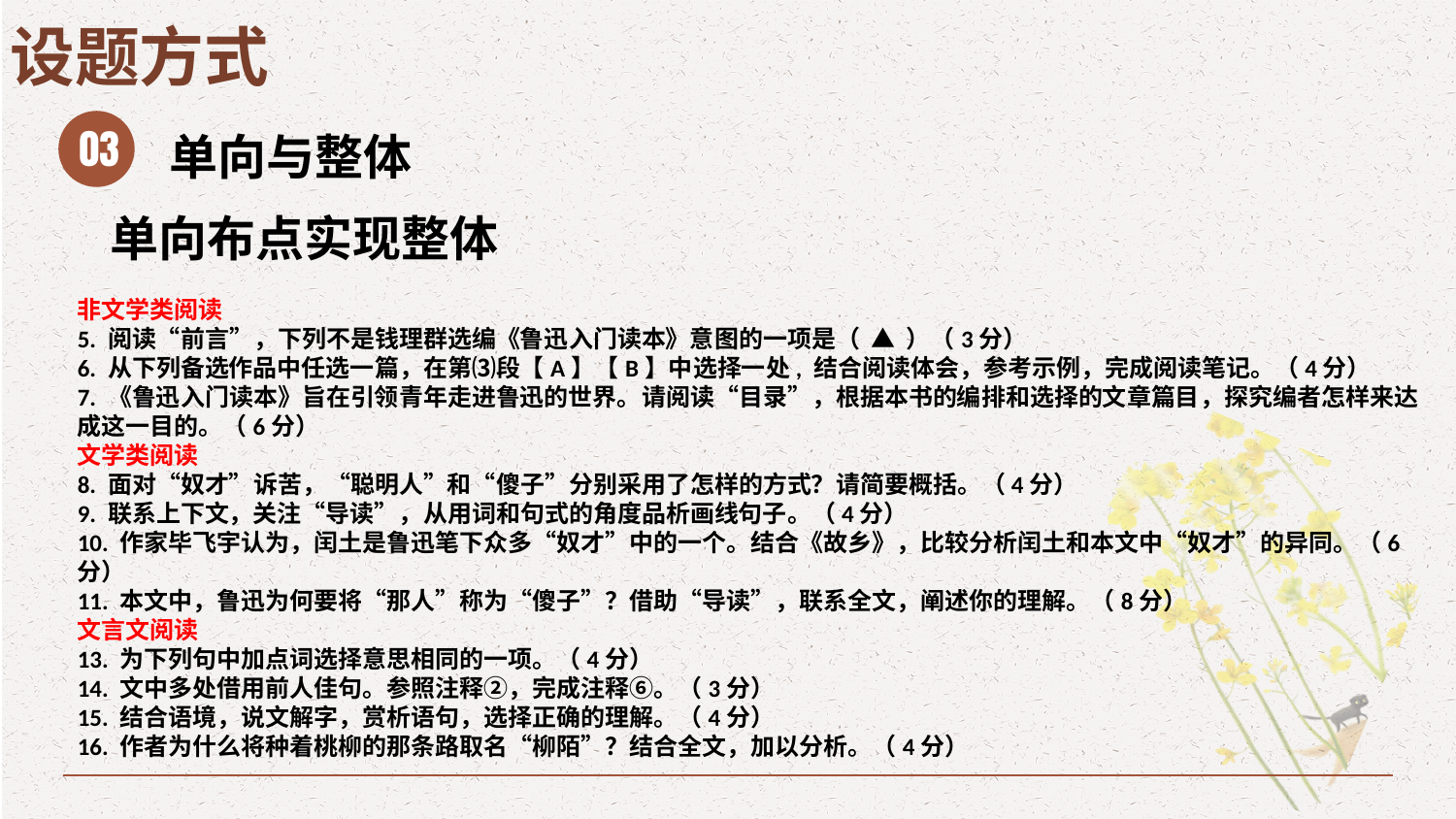

设题方式

03
单向与整体

单向布点实现整体
非文学类阅读
5. 阅读“前言”，下列不是钱理群选编《鲁迅入门读本》意图的一项是（  ▲  ）（3分）
6. 从下列备选作品中任选一篇，在第⑶段【A】【B】中选择一处, 结合阅读体会，参考示例，完成阅读笔记。（4分）
7. 《鲁迅入门读本》旨在引领青年走进鲁迅的世界。请阅读“目录”，根据本书的编排和选择的文章篇目，探究编者怎样来达成这一目的。（6分）
文学类阅读
8. 面对“奴才”诉苦，“聪明人”和“傻子”分别采用了怎样的方式？请简要概括。（4分）
9. 联系上下文，关注“导读”，从用词和句式的角度品析画线句子。（4分）
10. 作家毕飞宇认为，闰土是鲁迅笔下众多“奴才”中的一个。结合《故乡》，比较分析闰土和本文中“奴才”的异同。（6分）
11. 本文中，鲁迅为何要将“那人”称为“傻子”？借助“导读”，联系全文，阐述你的理解。（8分）
文言文阅读
13. 为下列句中加点词选择意思相同的一项。（4分）
14. 文中多处借用前人佳句。参照注释②，完成注释⑥。（3分）
15. 结合语境，说文解字，赏析语句，选择正确的理解。（4分）
16. 作者为什么将种着桃柳的那条路取名“柳陌”？结合全文，加以分析。（4分）